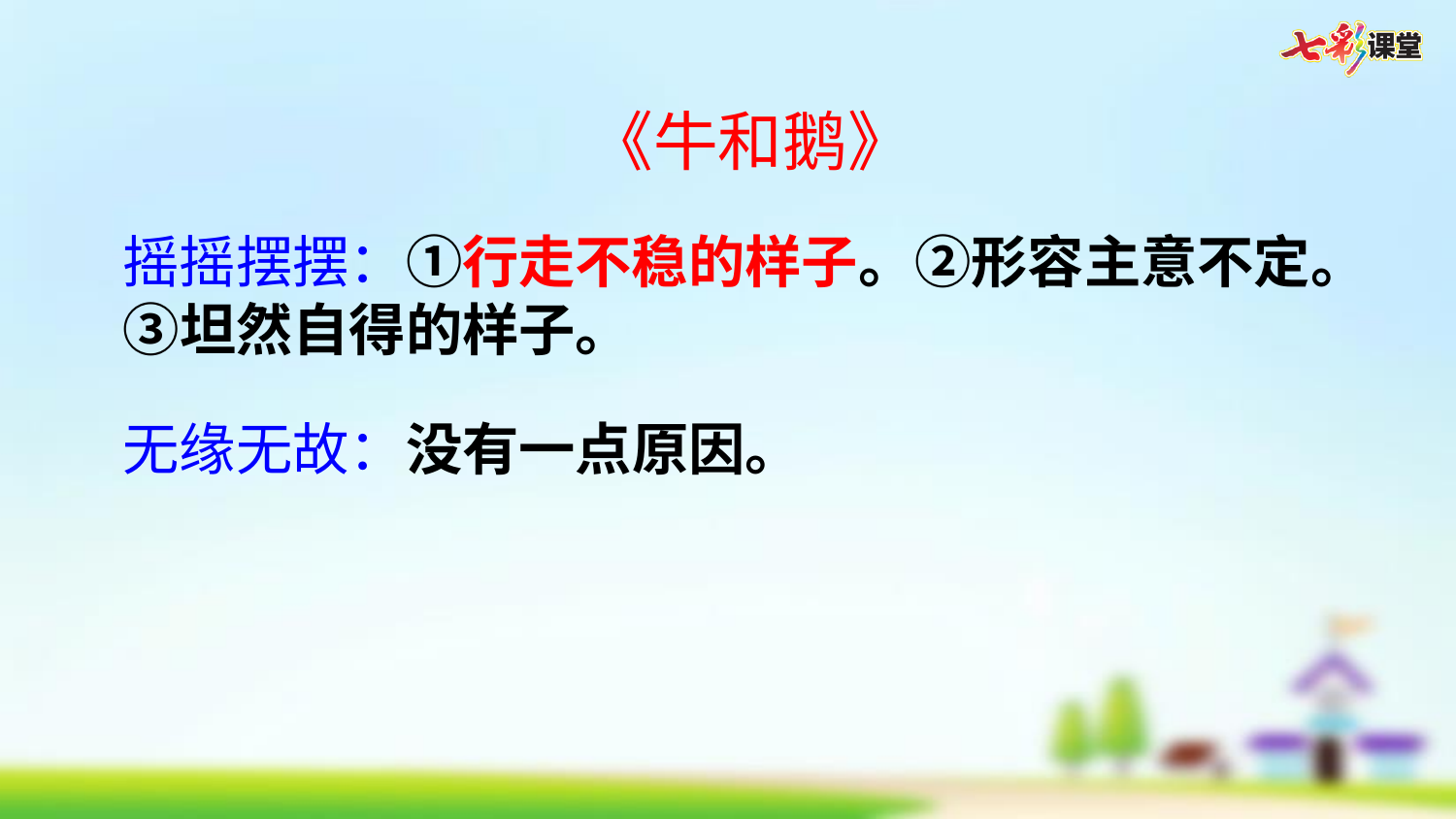

《牛和鹅》
摇摇摆摆：①行走不稳的样子。②形容主意不定。③坦然自得的样子。
无缘无故：没有一点原因。